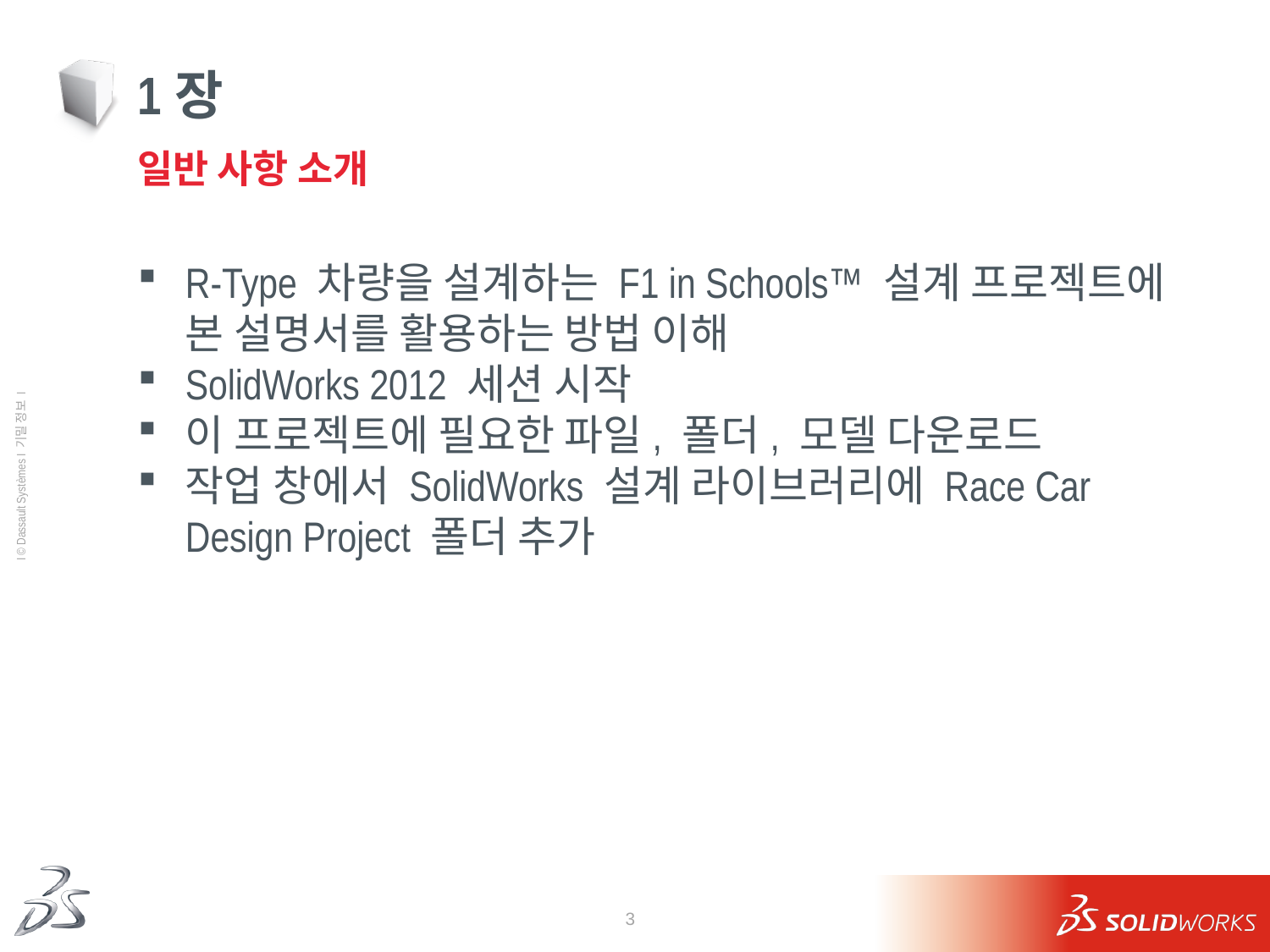

# 1장
일반 사항 소개
R-Type 차량을 설계하는 F1 in Schools™ 설계 프로젝트에 본 설명서를 활용하는 방법 이해
SolidWorks 2012 세션 시작
이 프로젝트에 필요한 파일, 폴더, 모델 다운로드
작업 창에서 SolidWorks 설계 라이브러리에 Race Car Design Project 폴더 추가